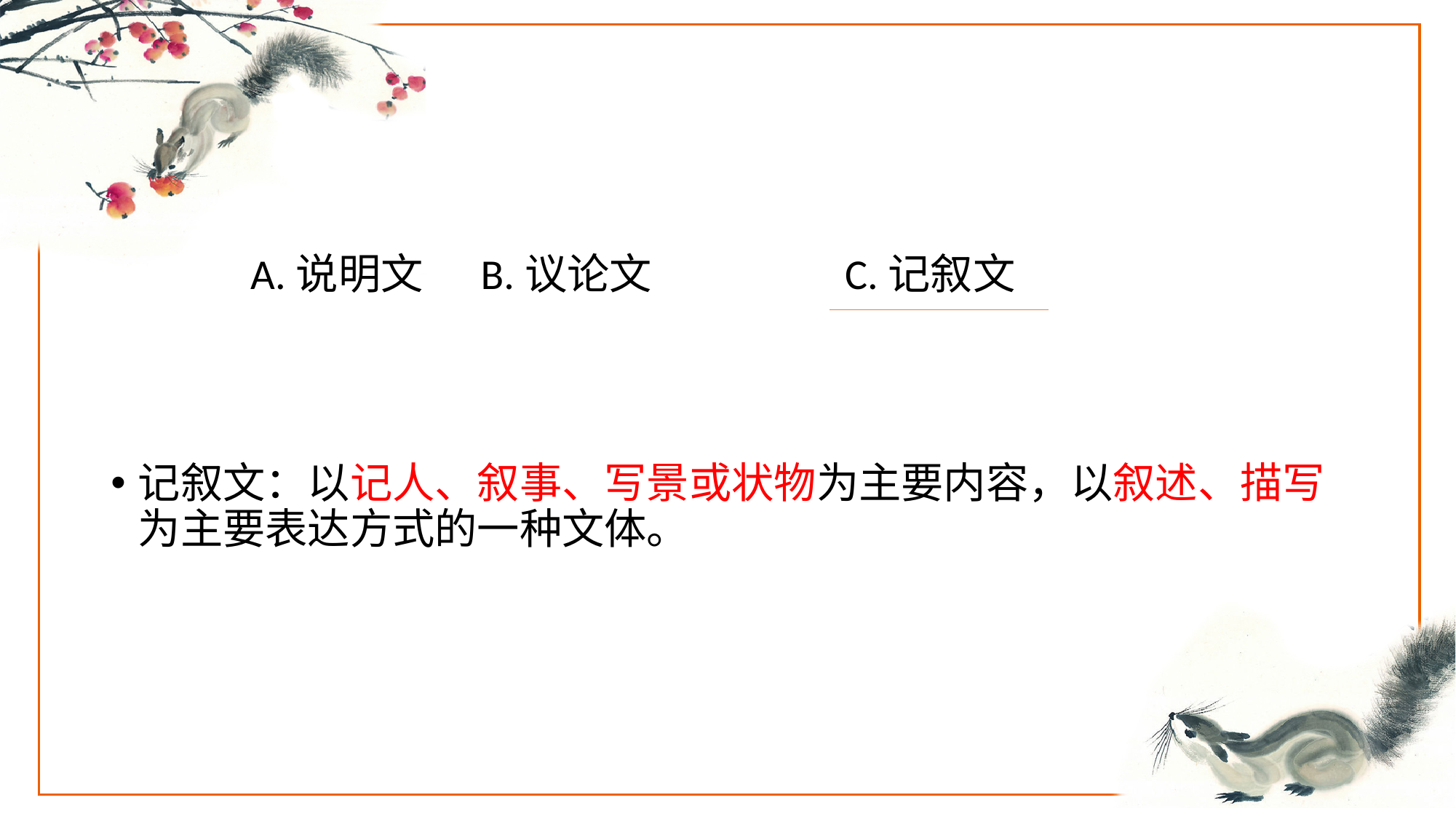

# A.说明文     B.议论文
C.记叙文
记叙文：以记人、叙事、写景或状物为主要内容，以叙述、描写为主要表达方式的一种文体。